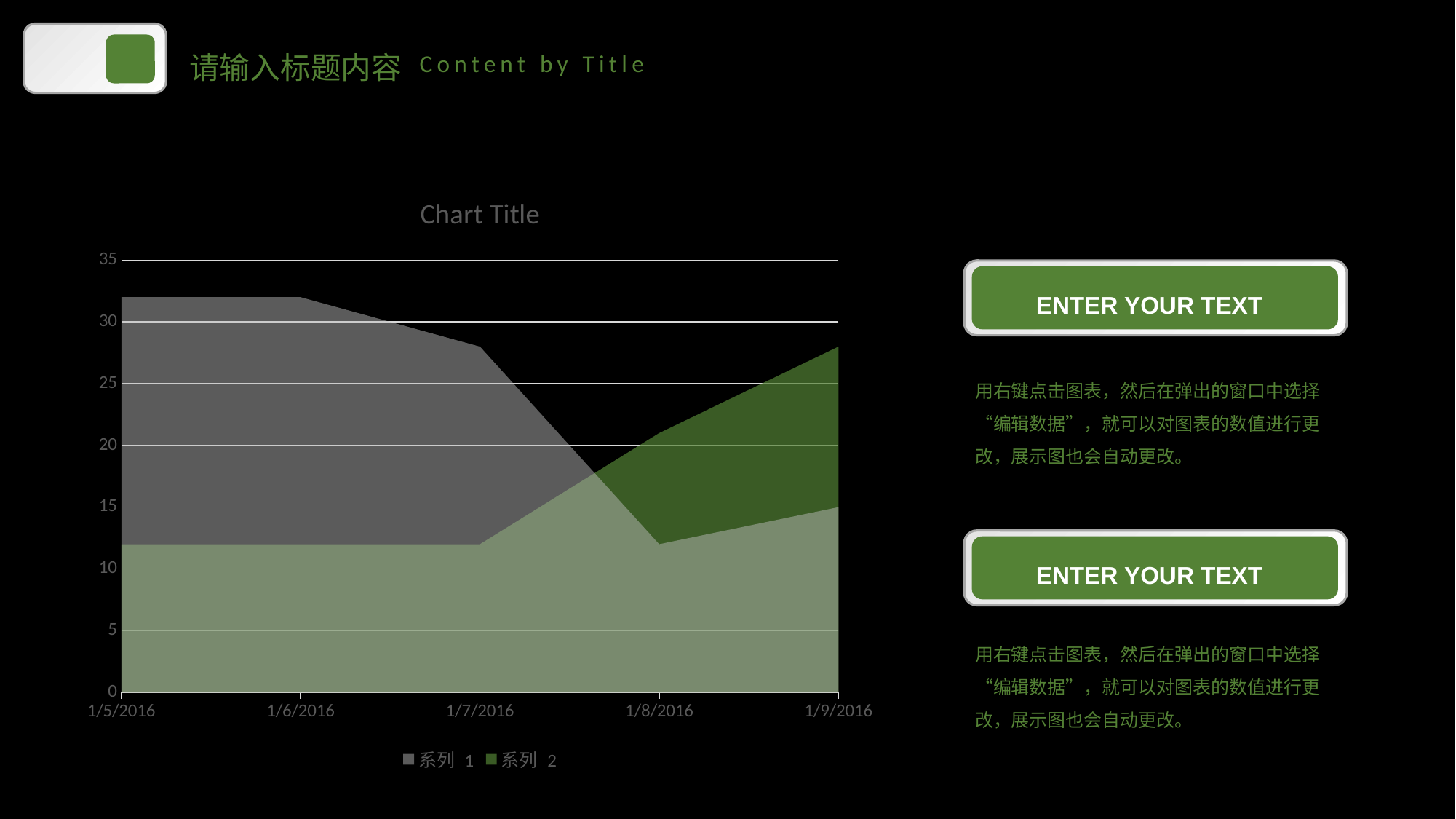

请输入标题内容
Content by Title

### Chart:

| Category | 系列 1 | 系列 2 |
|---|---|---|
| 42374 | 32.0 | 12.0 |
| 42375 | 32.0 | 12.0 |
| 42376 | 28.0 | 12.0 |
| 42377 | 12.0 | 21.0 |
| 42378 | 15.0 | 28.0 |

ENTER YOUR TEXT
用右键点击图表，然后在弹出的窗口中选择“编辑数据”，就可以对图表的数值进行更改，展示图也会自动更改。

ENTER YOUR TEXT
用右键点击图表，然后在弹出的窗口中选择“编辑数据”，就可以对图表的数值进行更改，展示图也会自动更改。